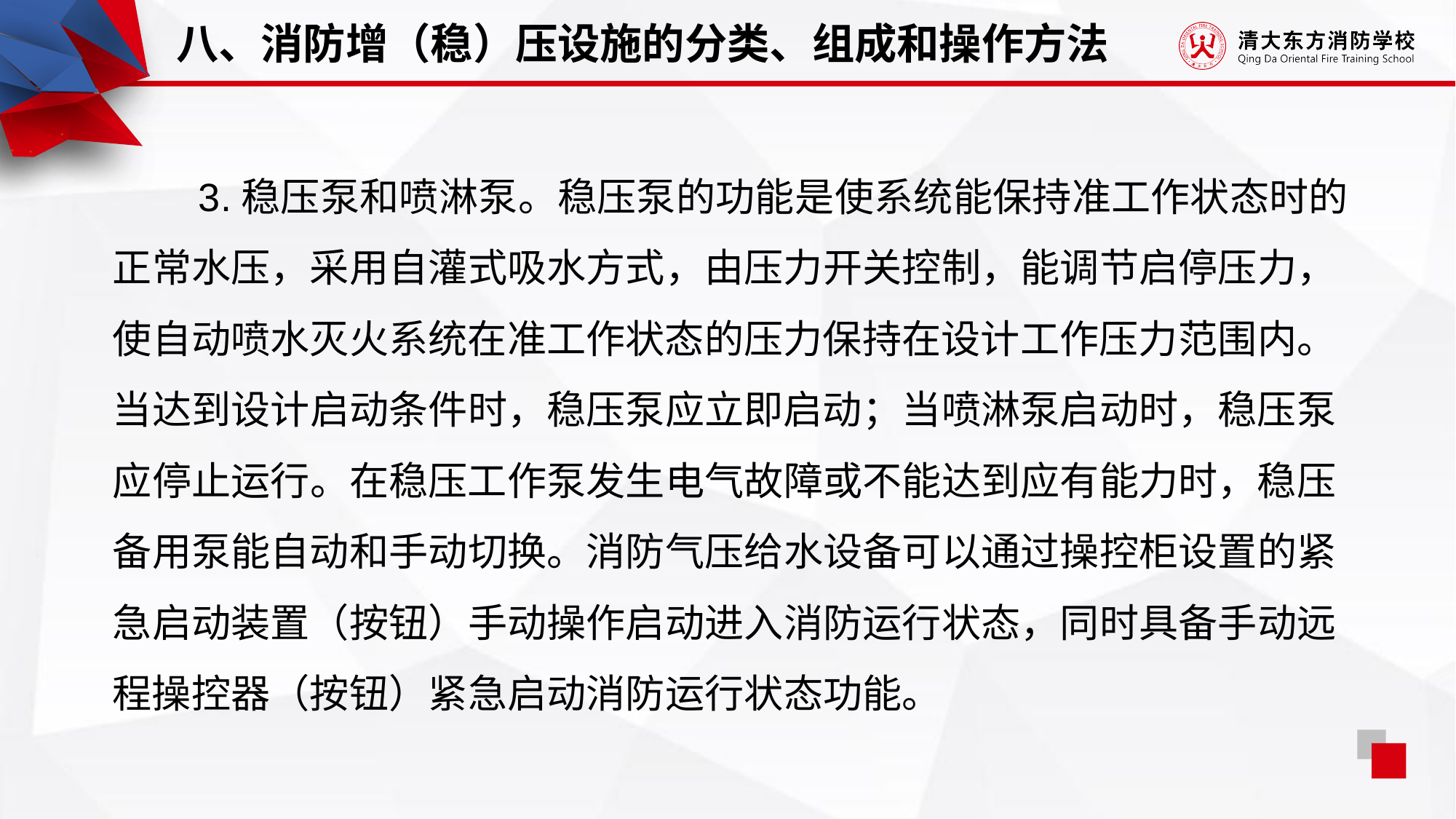

八、消防增（稳）压设施的分类、组成和操作方法

3.稳压泵和喷淋泵。稳压泵的功能是使系统能保持准工作状态时的正常水压，采用自灌式吸水方式，由压力开关控制，能调节启停压力，使自动喷水灭火系统在准工作状态的压力保持在设计工作压力范围内。当达到设计启动条件时，稳压泵应立即启动；当喷淋泵启动时，稳压泵应停止运行。在稳压工作泵发生电气故障或不能达到应有能力时，稳压备用泵能自动和手动切换。消防气压给水设备可以通过操控柜设置的紧急启动装置（按钮）手动操作启动进入消防运行状态，同时具备手动远程操控器（按钮）紧急启动消防运行状态功能。